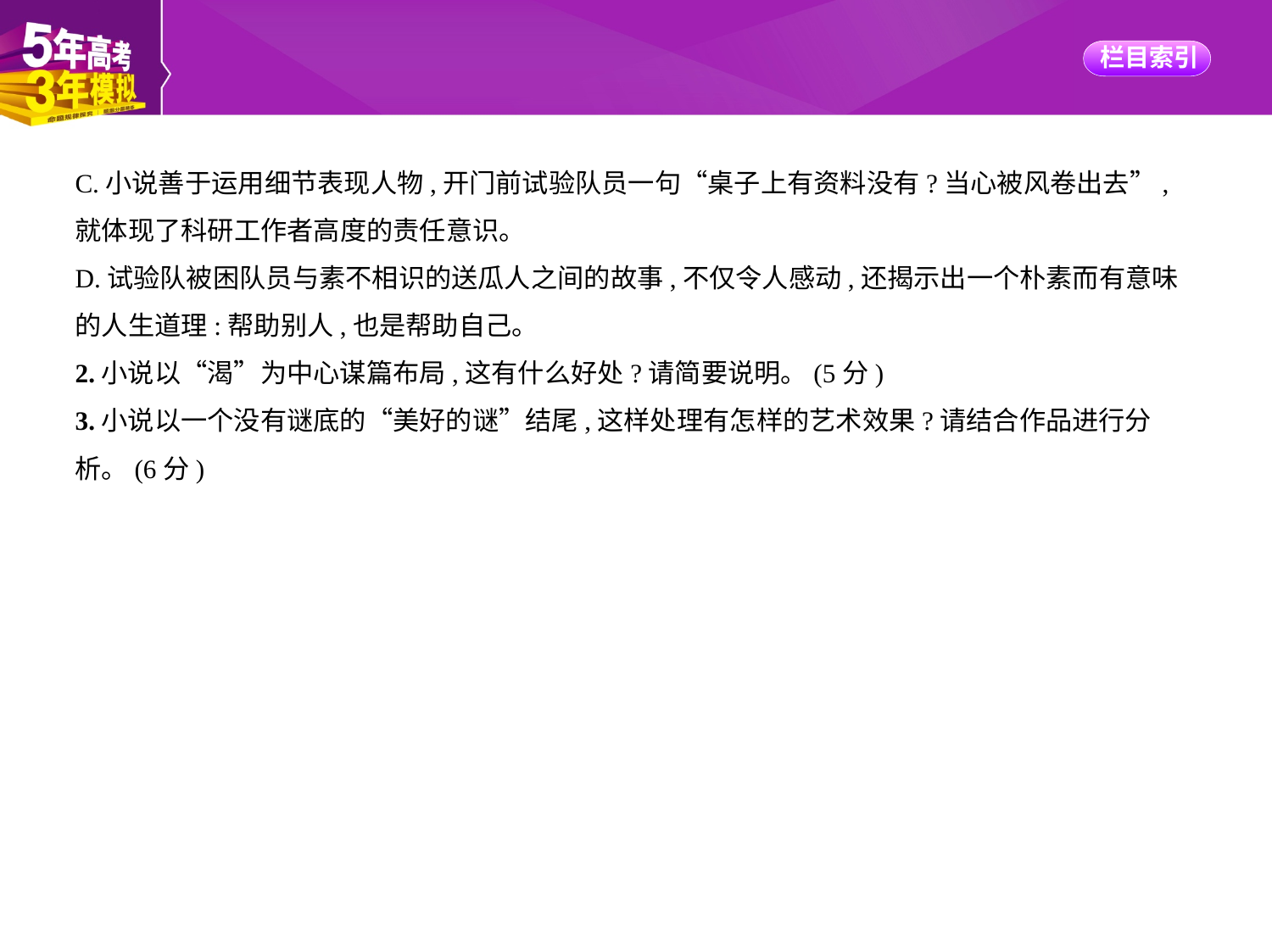

C.小说善于运用细节表现人物,开门前试验队员一句“桌子上有资料没有?当心被风卷出去”,
就体现了科研工作者高度的责任意识。
D.试验队被困队员与素不相识的送瓜人之间的故事,不仅令人感动,还揭示出一个朴素而有意味
的人生道理:帮助别人,也是帮助自己。
2.小说以“渴”为中心谋篇布局,这有什么好处?请简要说明。(5分)
3.小说以一个没有谜底的“美好的谜”结尾,这样处理有怎样的艺术效果?请结合作品进行分
析。(6分)